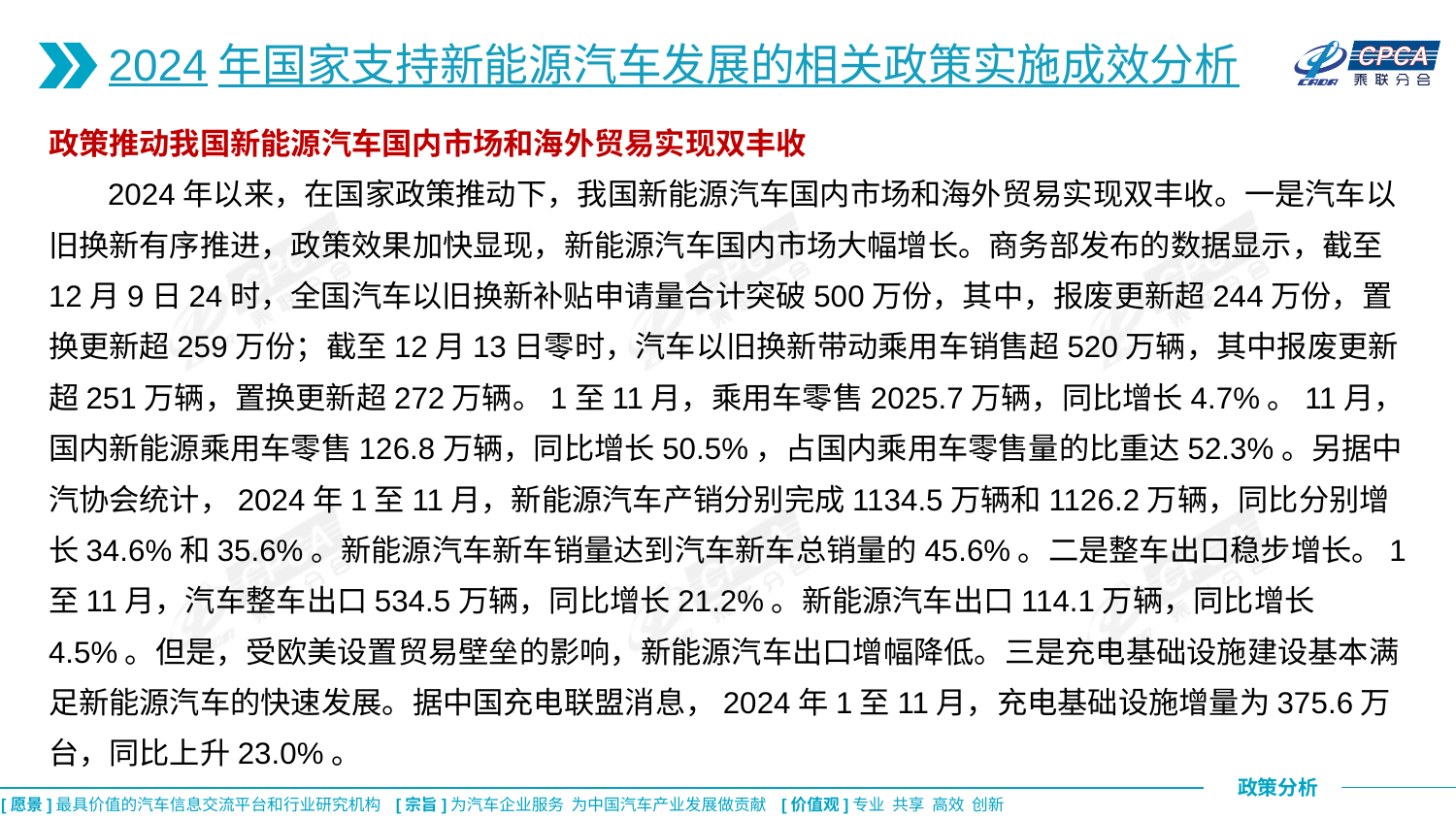

2024年国家支持新能源汽车发展的相关政策实施成效分析
政策推动我国新能源汽车国内市场和海外贸易实现双丰收
       2024年以来，在国家政策推动下，我国新能源汽车国内市场和海外贸易实现双丰收。一是汽车以旧换新有序推进，政策效果加快显现，新能源汽车国内市场大幅增长。商务部发布的数据显示，截至12月9日24时，全国汽车以旧换新补贴申请量合计突破500万份，其中，报废更新超244万份，置换更新超259万份；截至12月13日零时，汽车以旧换新带动乘用车销售超520万辆，其中报废更新超251万辆，置换更新超272万辆。1至11月，乘用车零售2025.7万辆，同比增长4.7%。11月，国内新能源乘用车零售126.8万辆，同比增长50.5%，占国内乘用车零售量的比重达52.3%。另据中汽协会统计，2024年1至11月，新能源汽车产销分别完成1134.5万辆和1126.2万辆，同比分别增长34.6%和35.6%。新能源汽车新车销量达到汽车新车总销量的45.6%。二是整车出口稳步增长。1至11月，汽车整车出口534.5万辆，同比增长21.2%。新能源汽车出口114.1万辆，同比增长4.5%。但是，受欧美设置贸易壁垒的影响，新能源汽车出口增幅降低。三是充电基础设施建设基本满足新能源汽车的快速发展。据中国充电联盟消息，2024年1至11月，充电基础设施增量为375.6万台，同比上升23.0%。